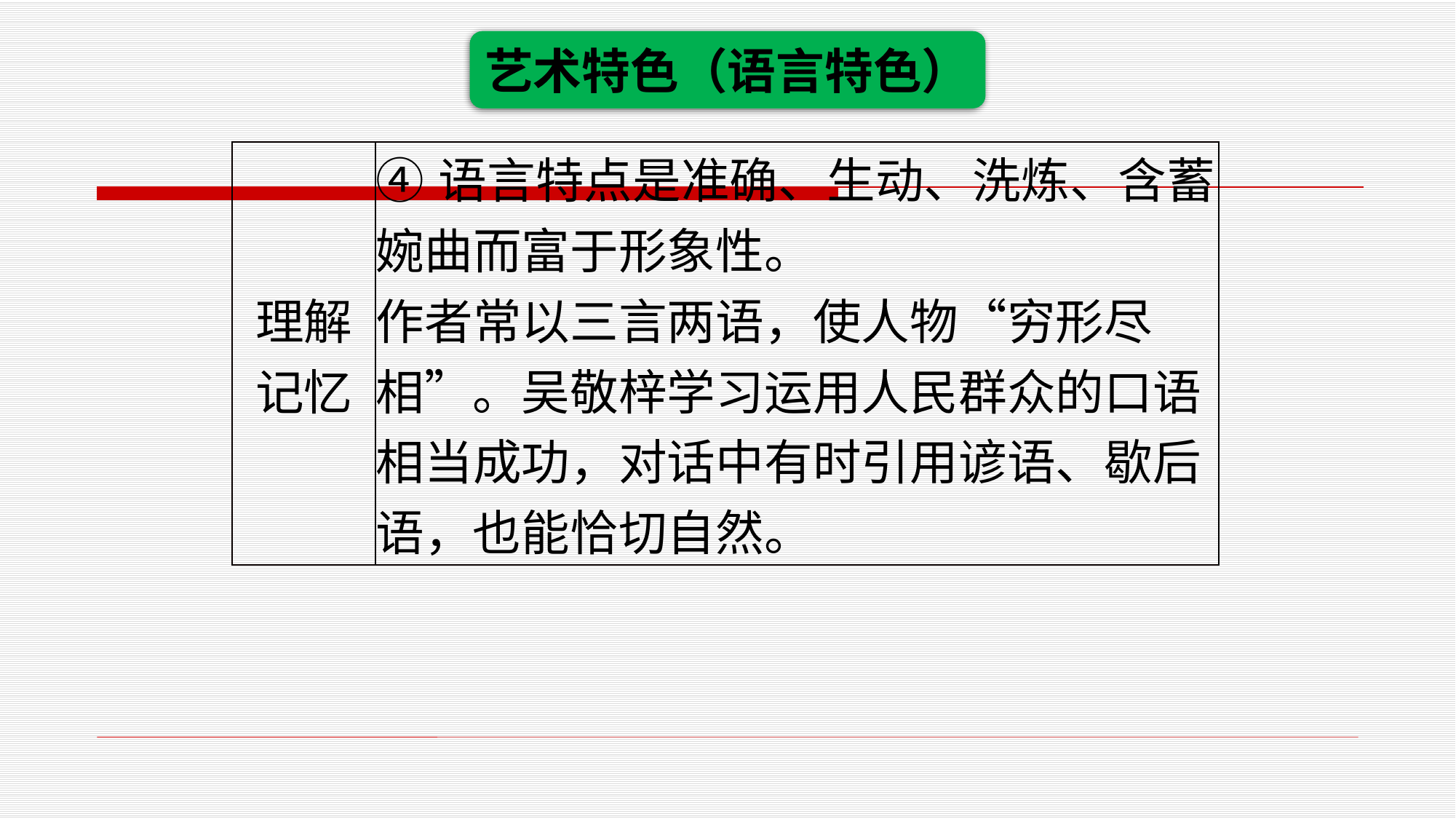

艺术特色（语言特色）
| 理解记忆 | ④语言特点是准确、生动、洗炼、含蓄婉曲而富于形象性。 作者常以三言两语，使人物“穷形尽相”。吴敬梓学习运用人民群众的口语相当成功，对话中有时引用谚语、歇后语，也能恰切自然。 |
| --- | --- |